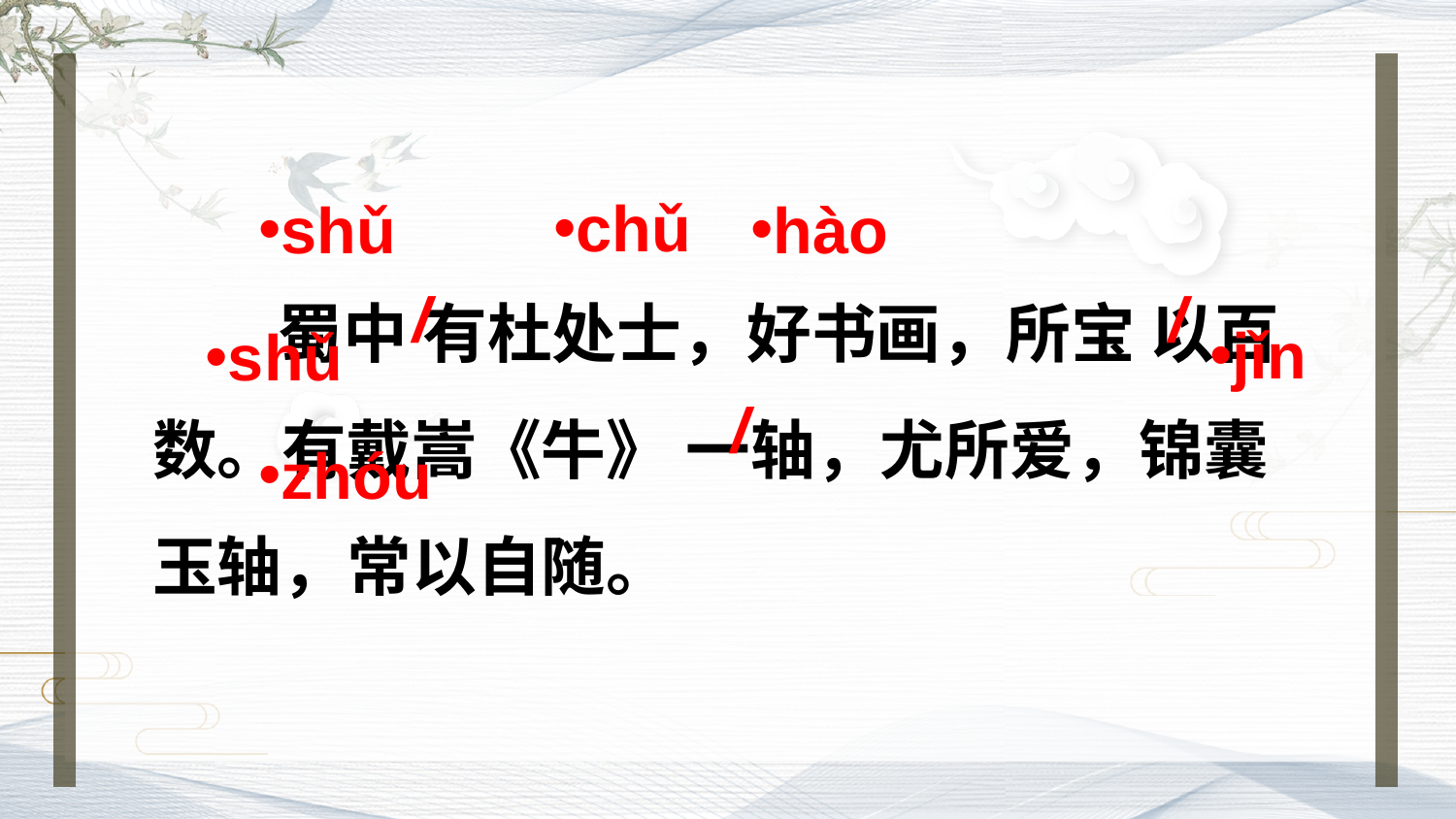

chǔ
hào
shǔ
蜀中 有杜处士，好书画，所宝 以百数。有戴嵩《牛》 一轴，尤所爱，锦囊玉轴，常以自随。
/
/
jǐn
shǔ
/
zhóu